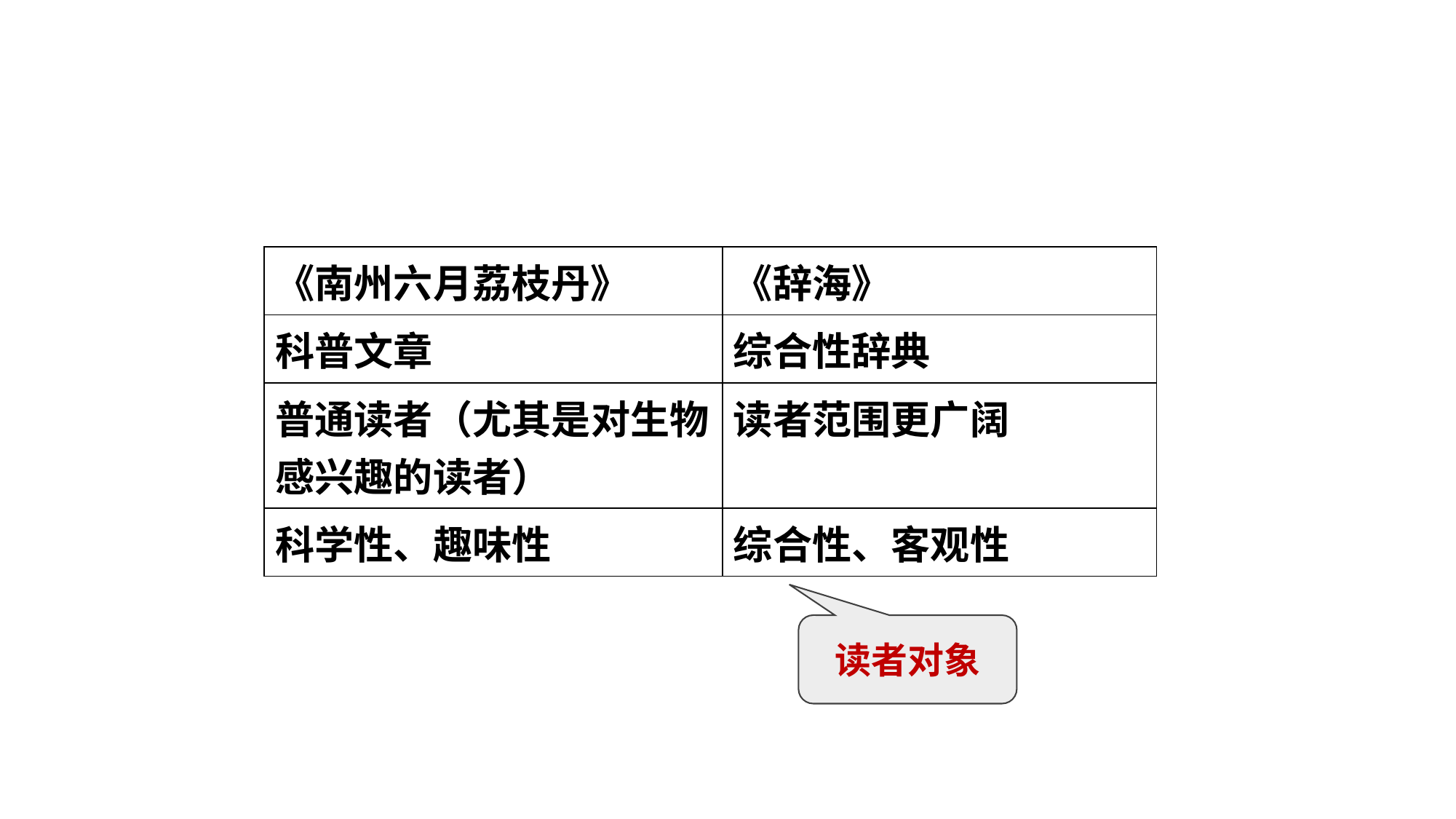

| 《南州六月荔枝丹》 | 《辞海》 |
| --- | --- |
| 科普文章 | 综合性辞典 |
| 普通读者（尤其是对生物感兴趣的读者） | 读者范围更广阔 |
| 科学性、趣味性 | 综合性、客观性 |
读者对象